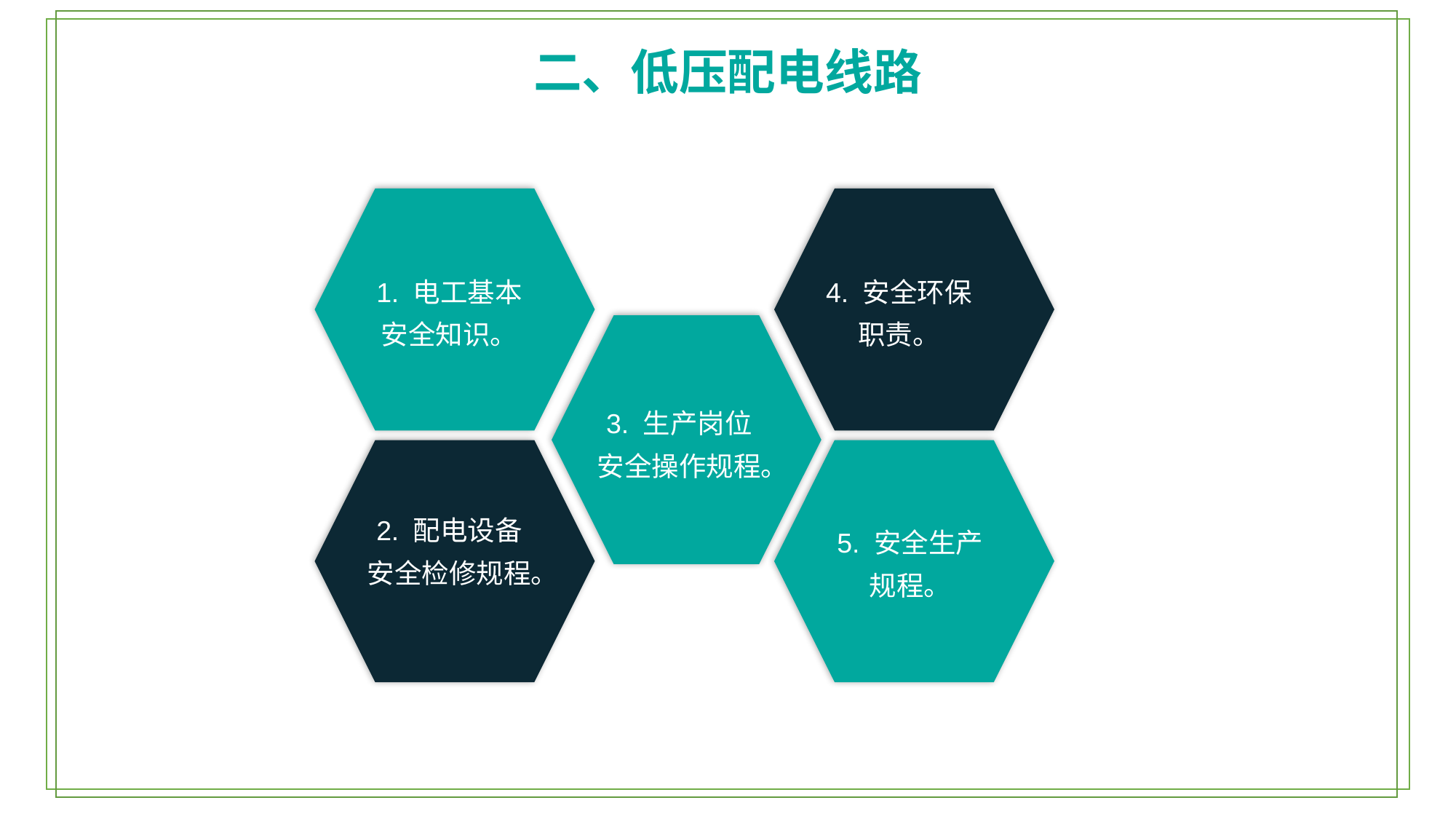

二、低压配电线路

1. 电工基本安全知识。
4. 安全环保职责。
3. 生产岗位安全操作规程。
2. 配电设备安全检修规程。
5. 安全生产规程。